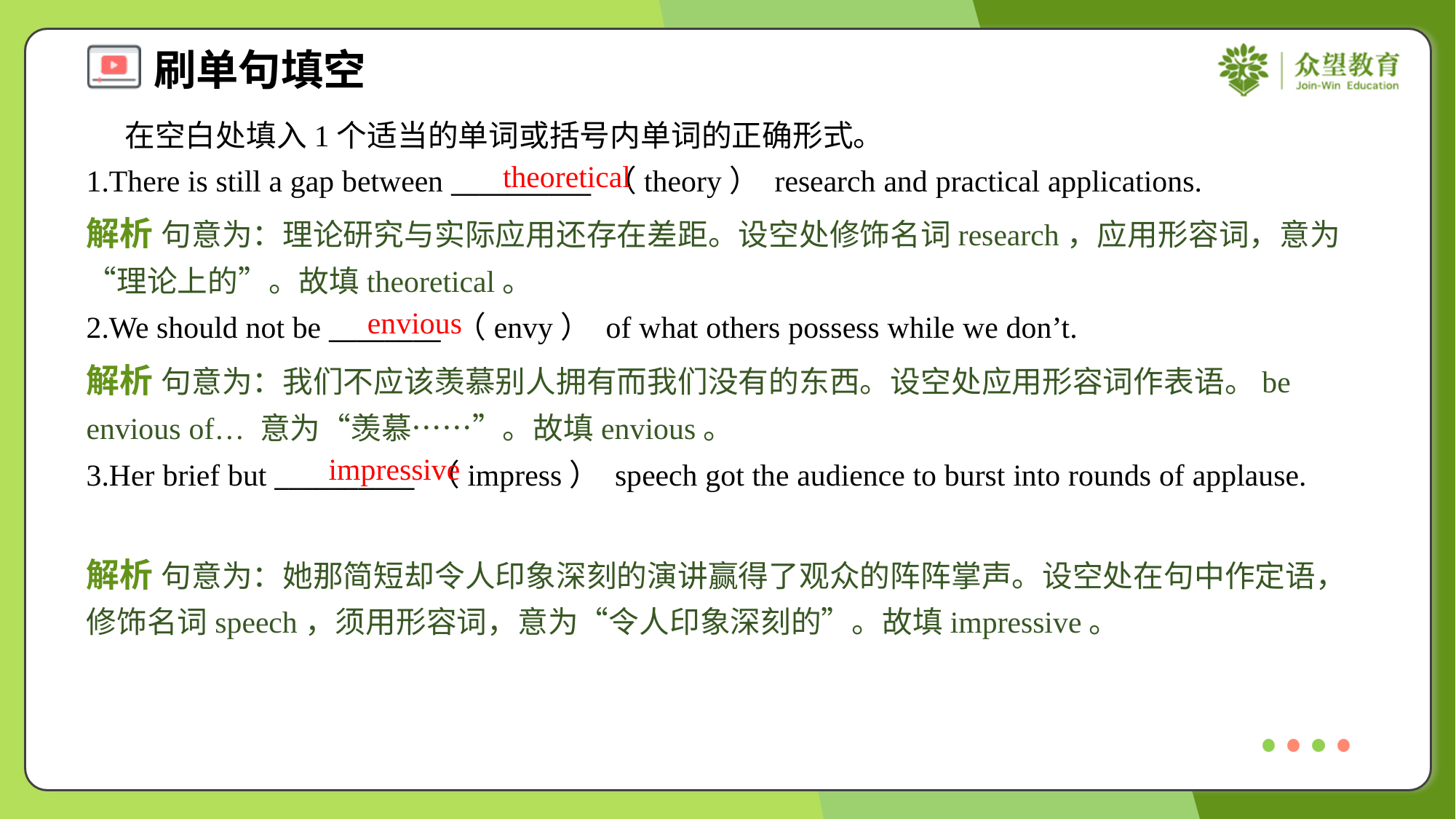

在空白处填入1个适当的单词或括号内单词的正确形式。
1.There is still a gap between __________ （theory） research and practical applications.
theoretical
解析 句意为：理论研究与实际应用还存在差距。设空处修饰名词research，应用形容词，意为“理论上的”。故填theoretical。
envious
2.We should not be ________ （envy） of what others possess while we don’t.
解析 句意为：我们不应该羡慕别人拥有而我们没有的东西。设空处应用形容词作表语。be envious of… 意为“羡慕……”。故填envious。
impressive
3.Her brief but __________ （impress） speech got the audience to burst into rounds of applause.
解析 句意为：她那简短却令人印象深刻的演讲赢得了观众的阵阵掌声。设空处在句中作定语，修饰名词speech，须用形容词，意为“令人印象深刻的”。故填impressive。